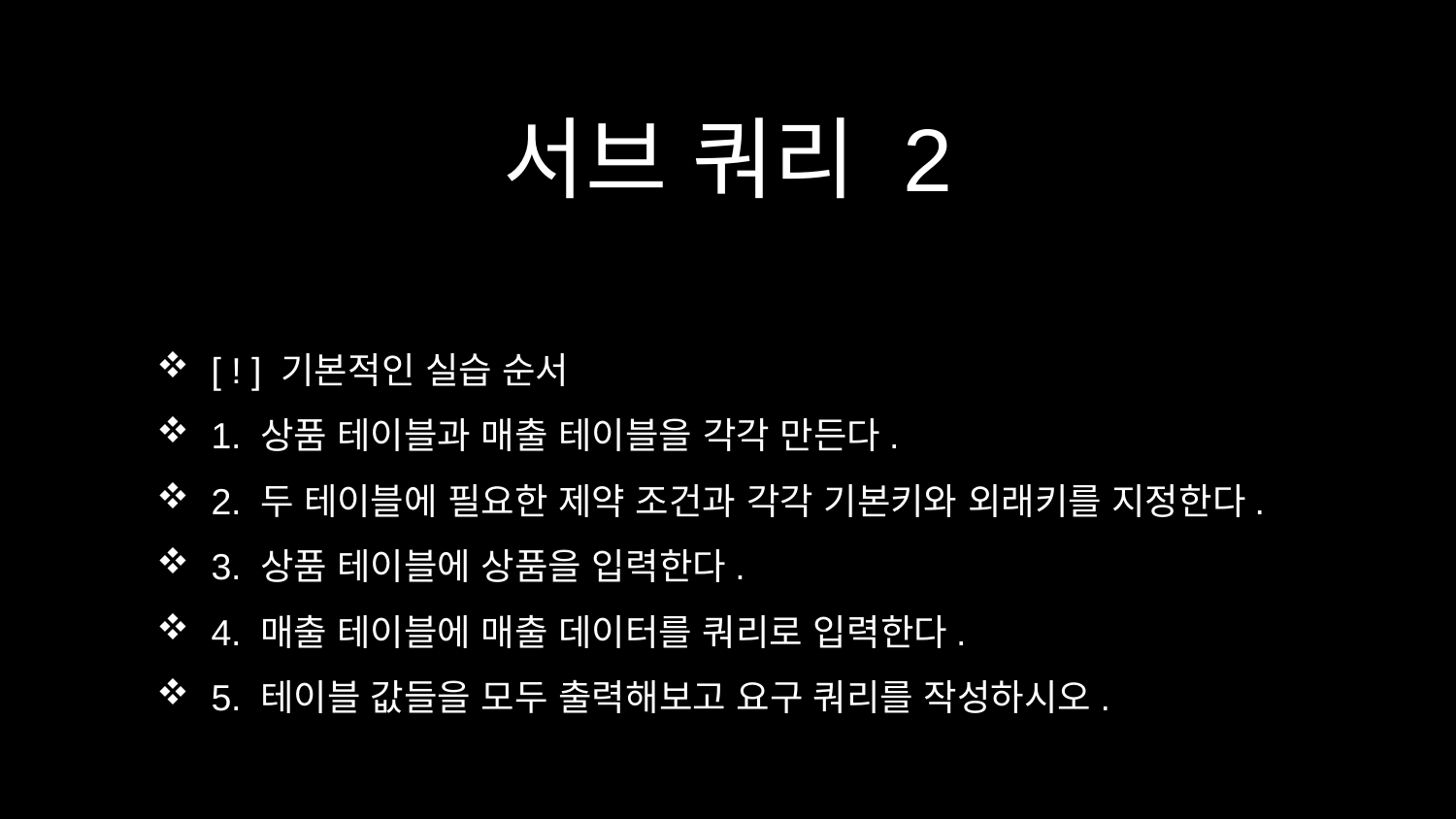

# 서브 쿼리 2
[ ! ] 기본적인 실습 순서
1. 상품 테이블과 매출 테이블을 각각 만든다.
2. 두 테이블에 필요한 제약 조건과 각각 기본키와 외래키를 지정한다.
3. 상품 테이블에 상품을 입력한다.
4. 매출 테이블에 매출 데이터를 쿼리로 입력한다.
5. 테이블 값들을 모두 출력해보고 요구 쿼리를 작성하시오.